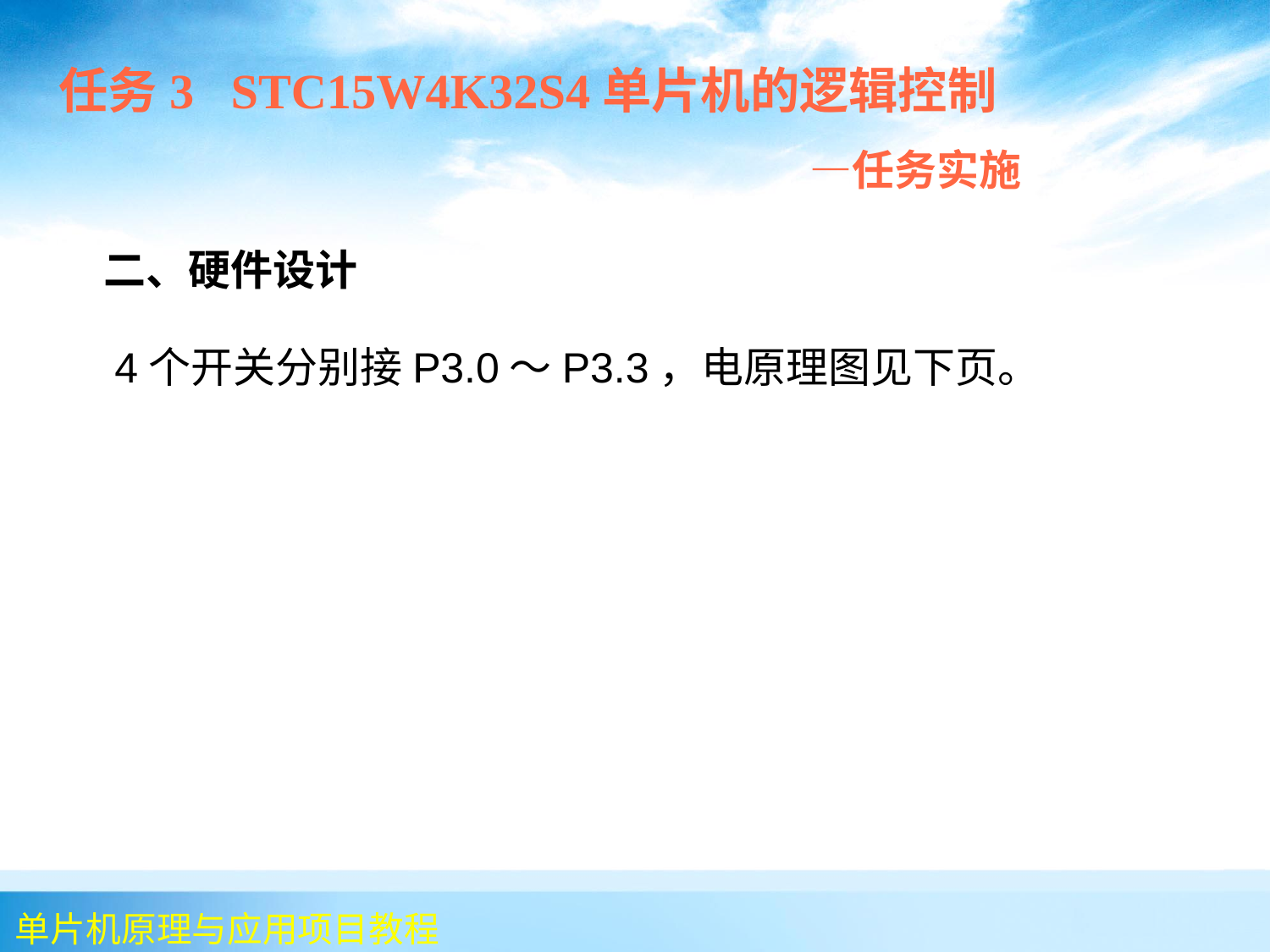

任务3   STC15W4K32S4单片机的逻辑控制
                                                                     —任务实施
  	 二、硬件设计
      4个开关分别接P3.0～P3.3，电原理图见下页。